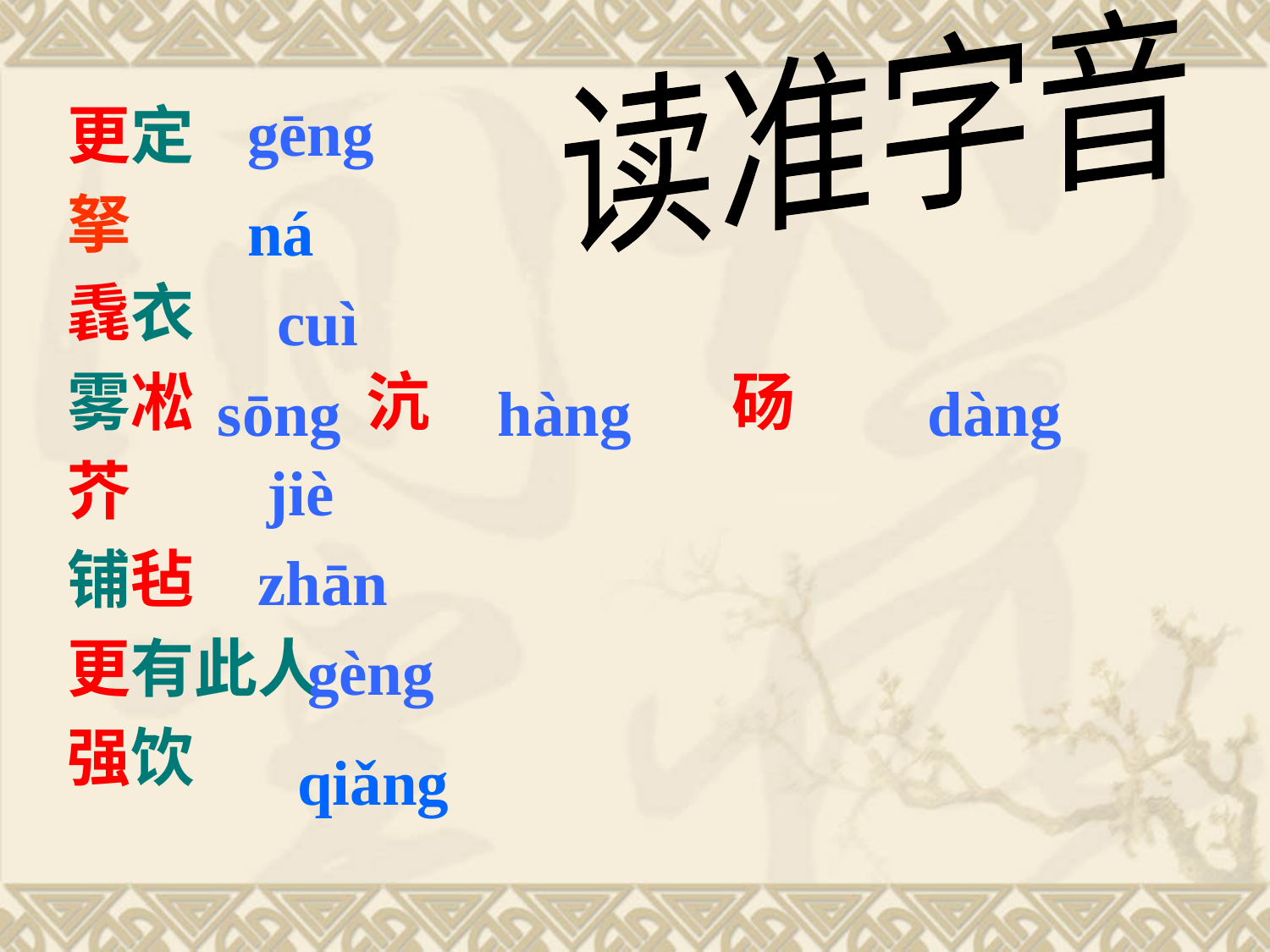

更定
拏
毳衣
雾凇            沆                     砀
芥
铺毡
更有此人
强饮
读准字音
#
gēng
ná
cuì
sōng
hàng
dàng
jiè
zhān
gèng
qiǎng